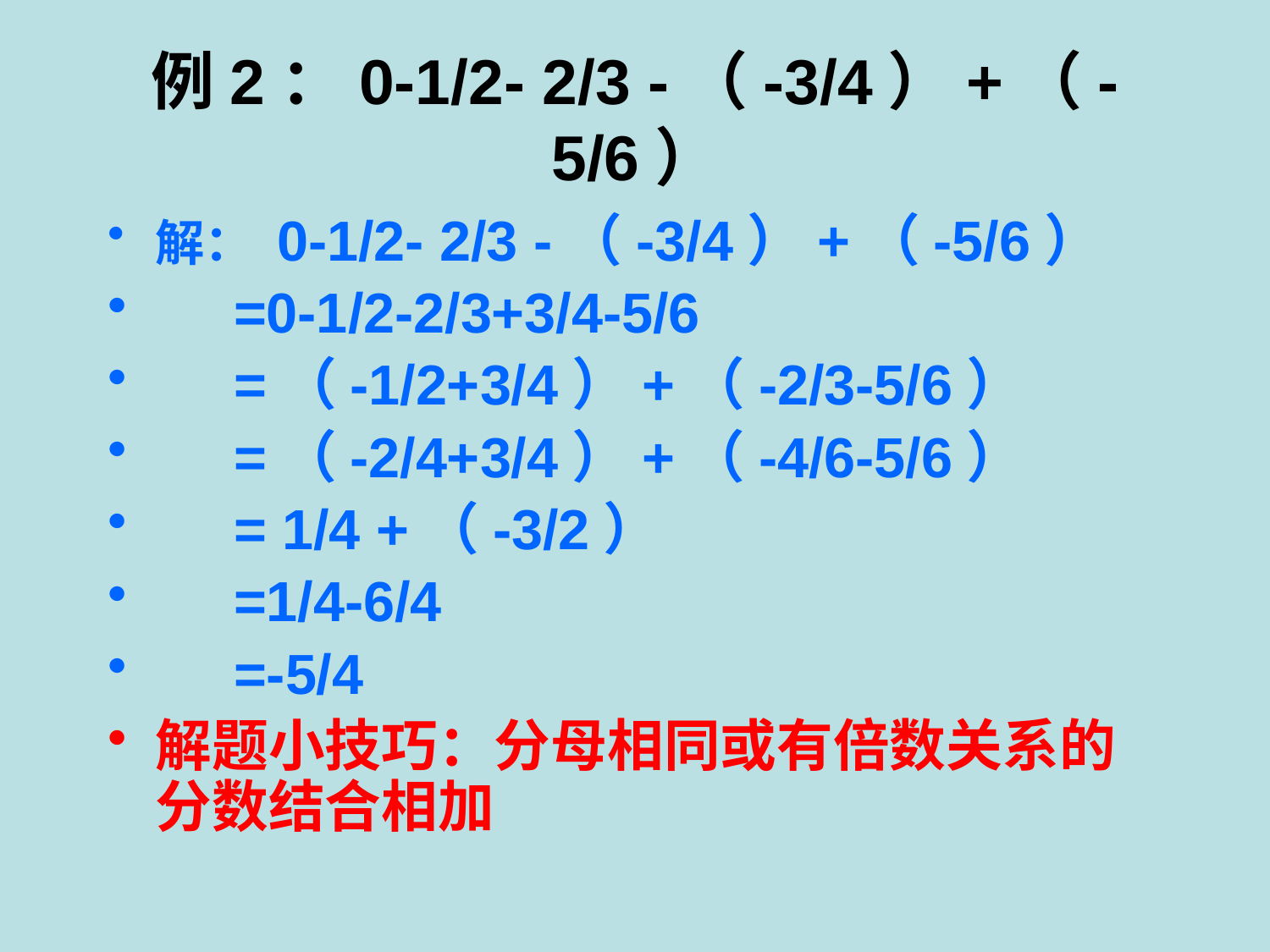

# 例2：0-1/2- 2/3 -（-3/4）+（-5/6）
解： 0-1/2- 2/3 -（-3/4）+（-5/6）
     =0-1/2-2/3+3/4-5/6
     =（-1/2+3/4）+（-2/3-5/6）
     =（-2/4+3/4）+（-4/6-5/6）
     = 1/4 +（-3/2）
     =1/4-6/4
     =-5/4
解题小技巧：分母相同或有倍数关系的分数结合相加